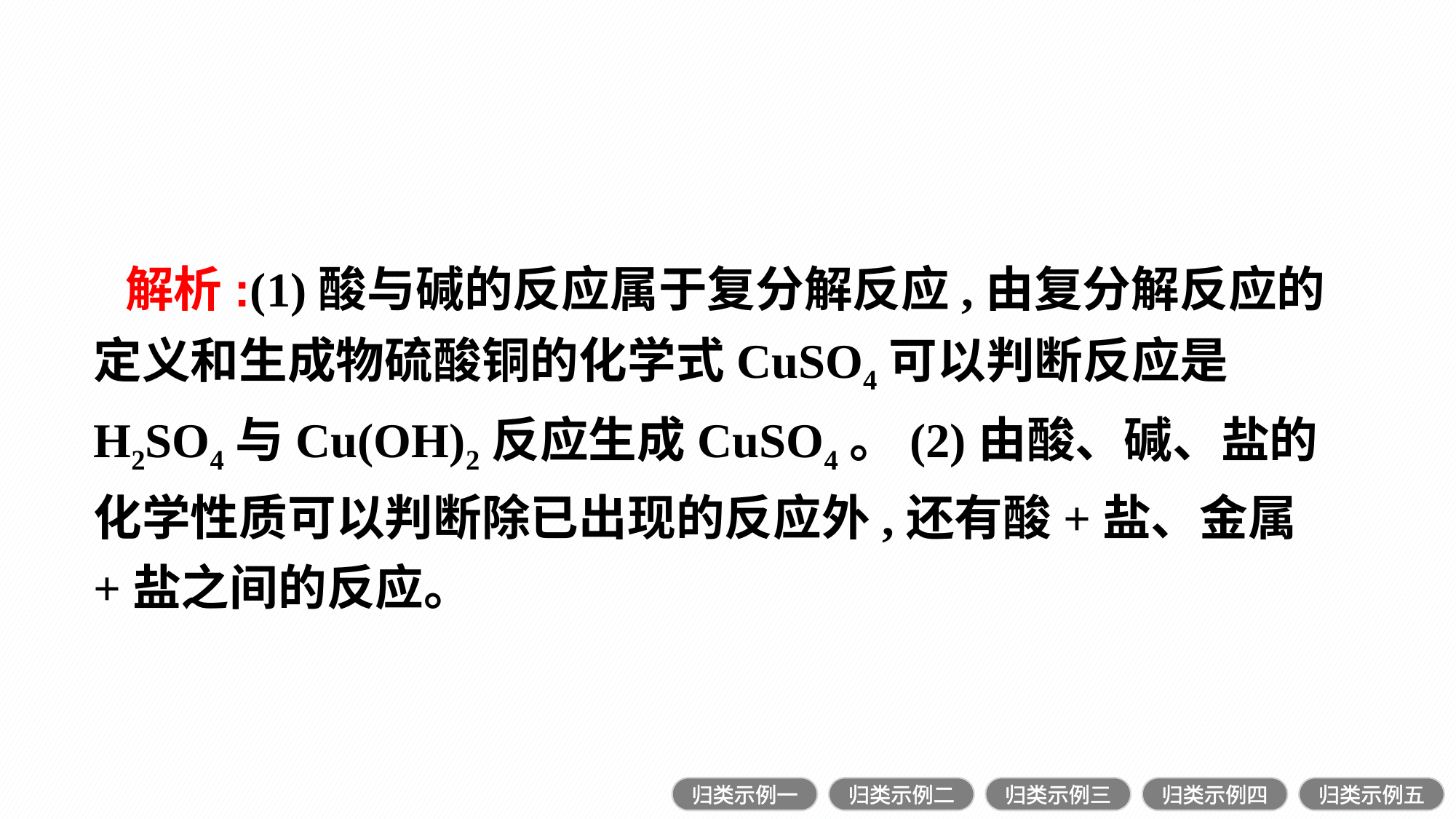

解析:(1)酸与碱的反应属于复分解反应,由复分解反应的定义和生成物硫酸铜的化学式CuSO4可以判断反应是H2SO4与Cu(OH)2反应生成CuSO4。(2)由酸、碱、盐的化学性质可以判断除已出现的反应外,还有酸+盐、金属+盐之间的反应。